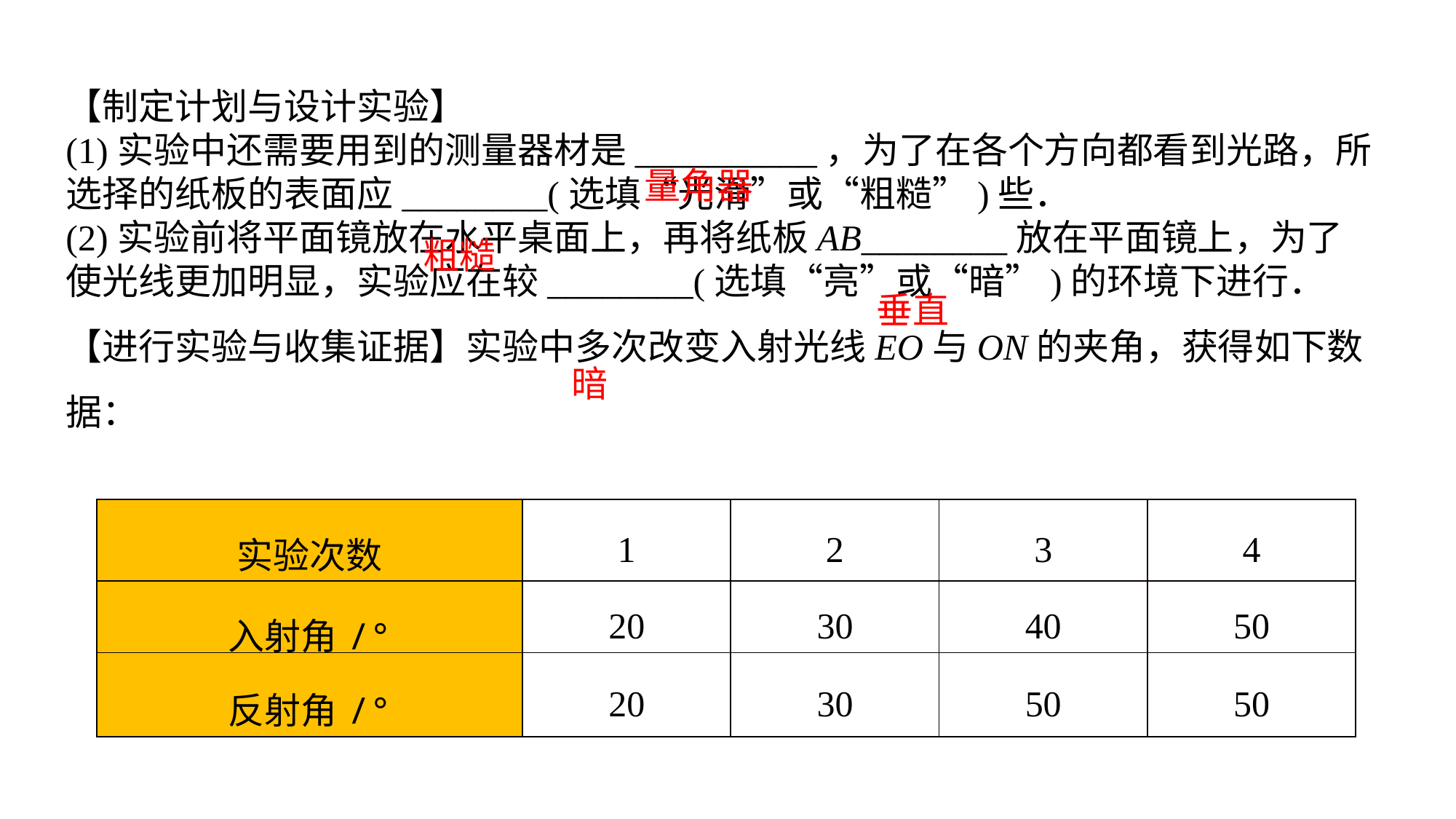

【制定计划与设计实验】(1)实验中还需要用到的测量器材是__________，为了在各个方向都看到光路，所选择的纸板的表面应________(选填“光滑”或“粗糙”)些．(2)实验前将平面镜放在水平桌面上，再将纸板AB________放在平面镜上，为了使光线更加明显，实验应在较________(选填“亮”或“暗”)的环境下进行．【进行实验与收集证据】实验中多次改变入射光线EO与ON的夹角，获得如下数据：
量角器
粗糙
垂直
 暗
| 实验次数 | 1 | 2 | 3 | 4 |
| --- | --- | --- | --- | --- |
| 入射角/° | 20 | 30 | 40 | 50 |
| 反射角/° | 20 | 30 | 50 | 50 |